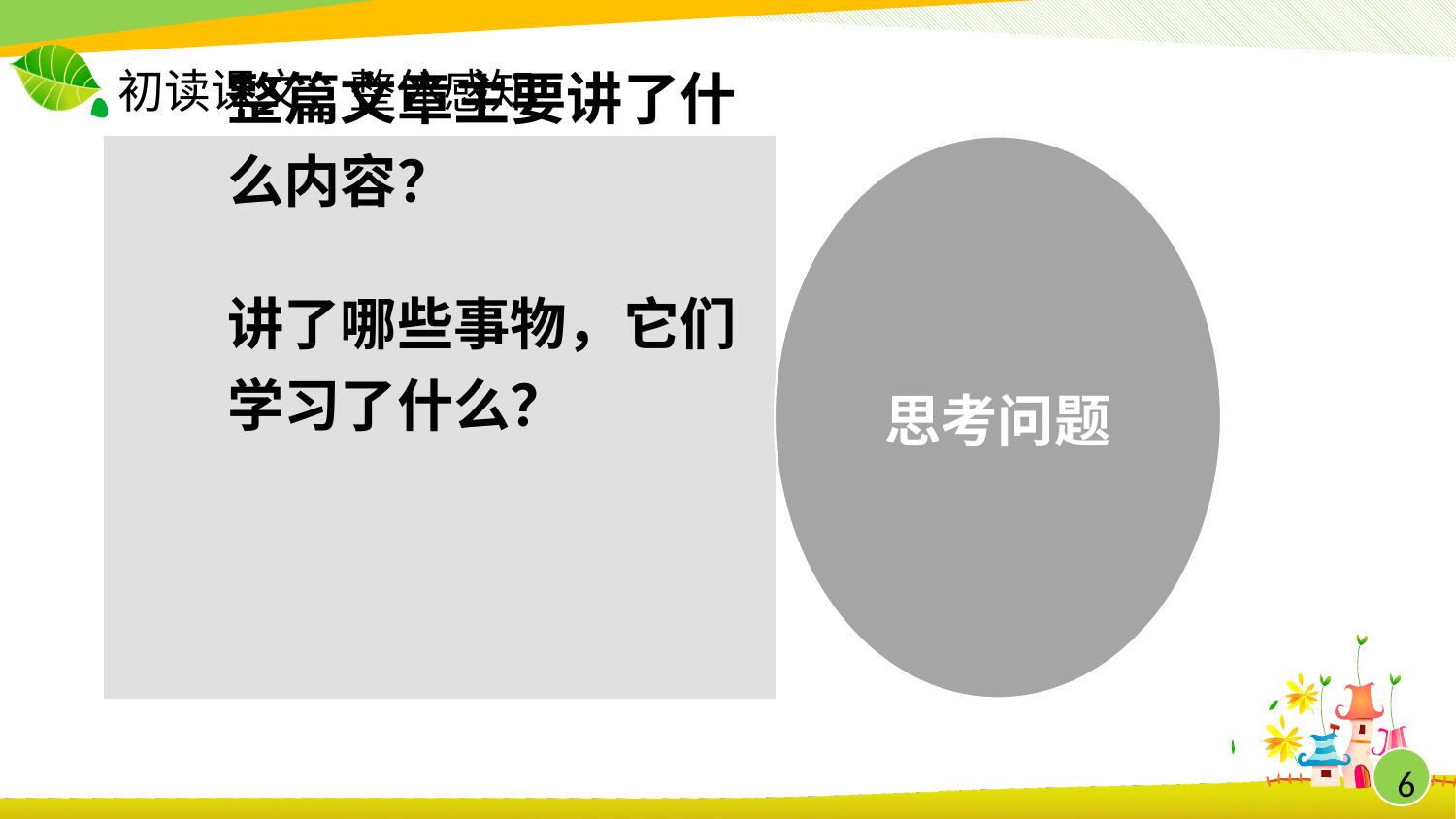

# 初读课文，整体感知
思考问题
整篇文章主要讲了什么内容？
讲了哪些事物，它们学习了什么？